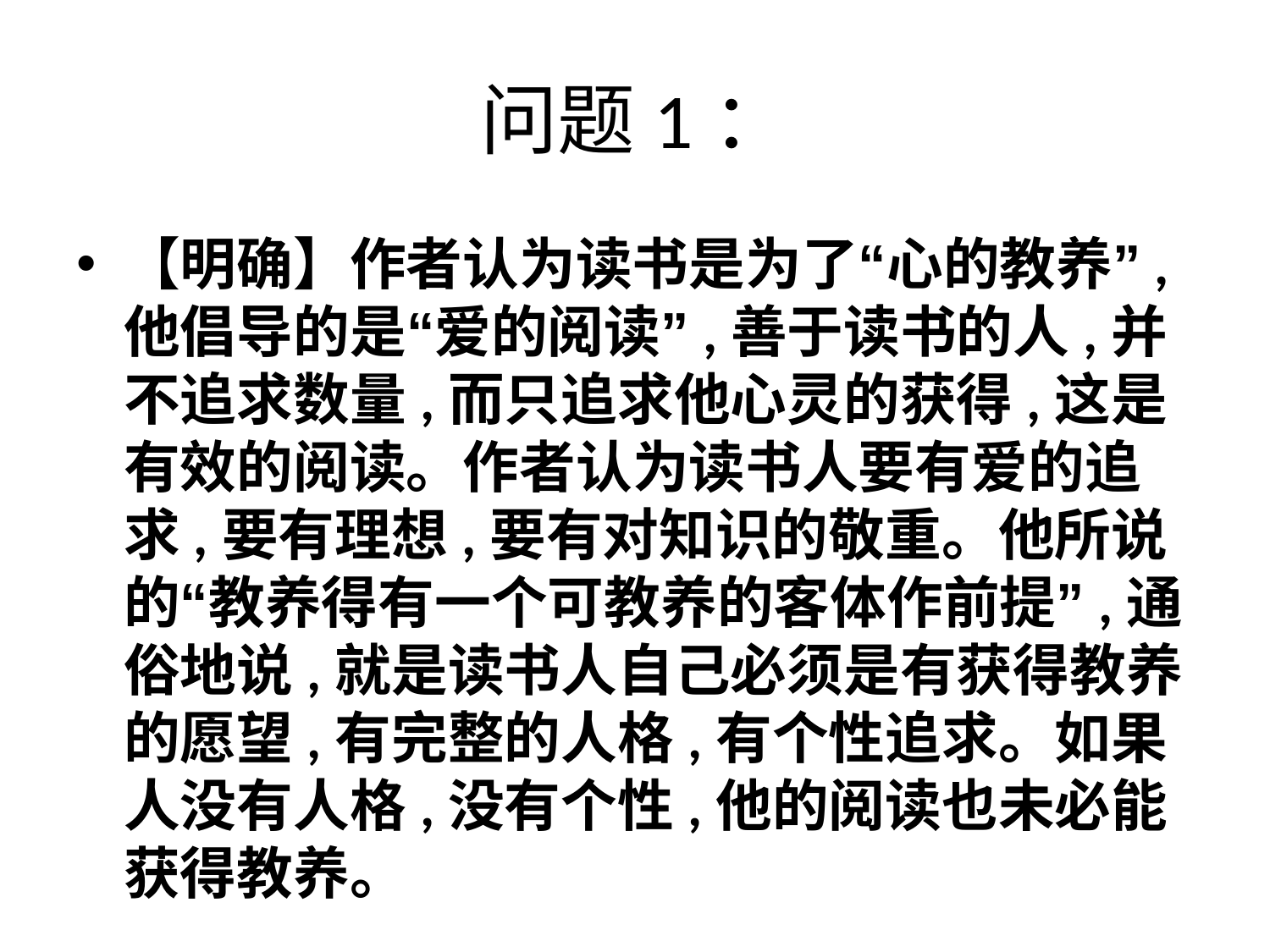

# 问题1：
【明确】作者认为读书是为了“心的教养”,他倡导的是“爱的阅读”,善于读书的人,并不追求数量,而只追求他心灵的获得,这是有效的阅读。作者认为读书人要有爱的追求,要有理想,要有对知识的敬重。他所说的“教养得有一个可教养的客体作前提”,通俗地说,就是读书人自己必须是有获得教养的愿望,有完整的人格,有个性追求。如果人没有人格,没有个性,他的阅读也未必能获得教养。